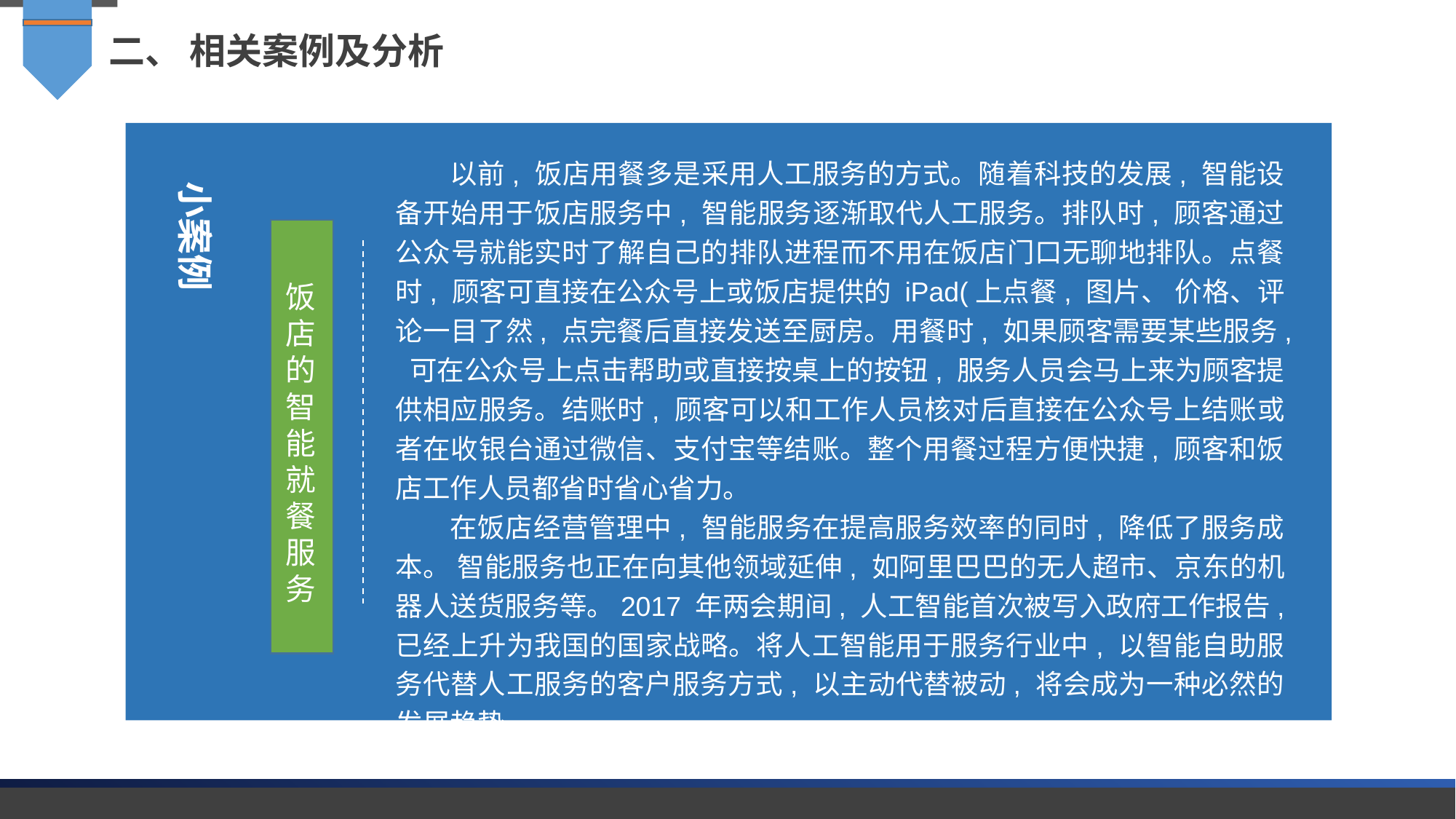

二、 相关案例及分析

以前, 饭店用餐多是采用人工服务的方式。随着科技的发展, 智能设备开始用于饭店服务中, 智能服务逐渐取代人工服务。排队时, 顾客通过公众号就能实时了解自己的排队进程而不用在饭店门口无聊地排队。点餐时, 顾客可直接在公众号上或饭店提供的 iPad(上点餐, 图片、 价格、评论一目了然, 点完餐后直接发送至厨房。用餐时, 如果顾客需要某些服务, 可在公众号上点击帮助或直接按桌上的按钮, 服务人员会马上来为顾客提供相应服务。结账时, 顾客可以和工作人员核对后直接在公众号上结账或者在收银台通过微信、支付宝等结账。整个用餐过程方便快捷, 顾客和饭店工作人员都省时省心省力。
在饭店经营管理中, 智能服务在提高服务效率的同时, 降低了服务成本。 智能服务也正在向其他领域延伸, 如阿里巴巴的无人超市、京东的机器人送货服务等。2017 年两会期间, 人工智能首次被写入政府工作报告, 已经上升为我国的国家战略。将人工智能用于服务行业中, 以智能自助服务代替人工服务的客户服务方式, 以主动代替被动, 将会成为一种必然的发展趋势。
小案例

饭店的智能就餐服务